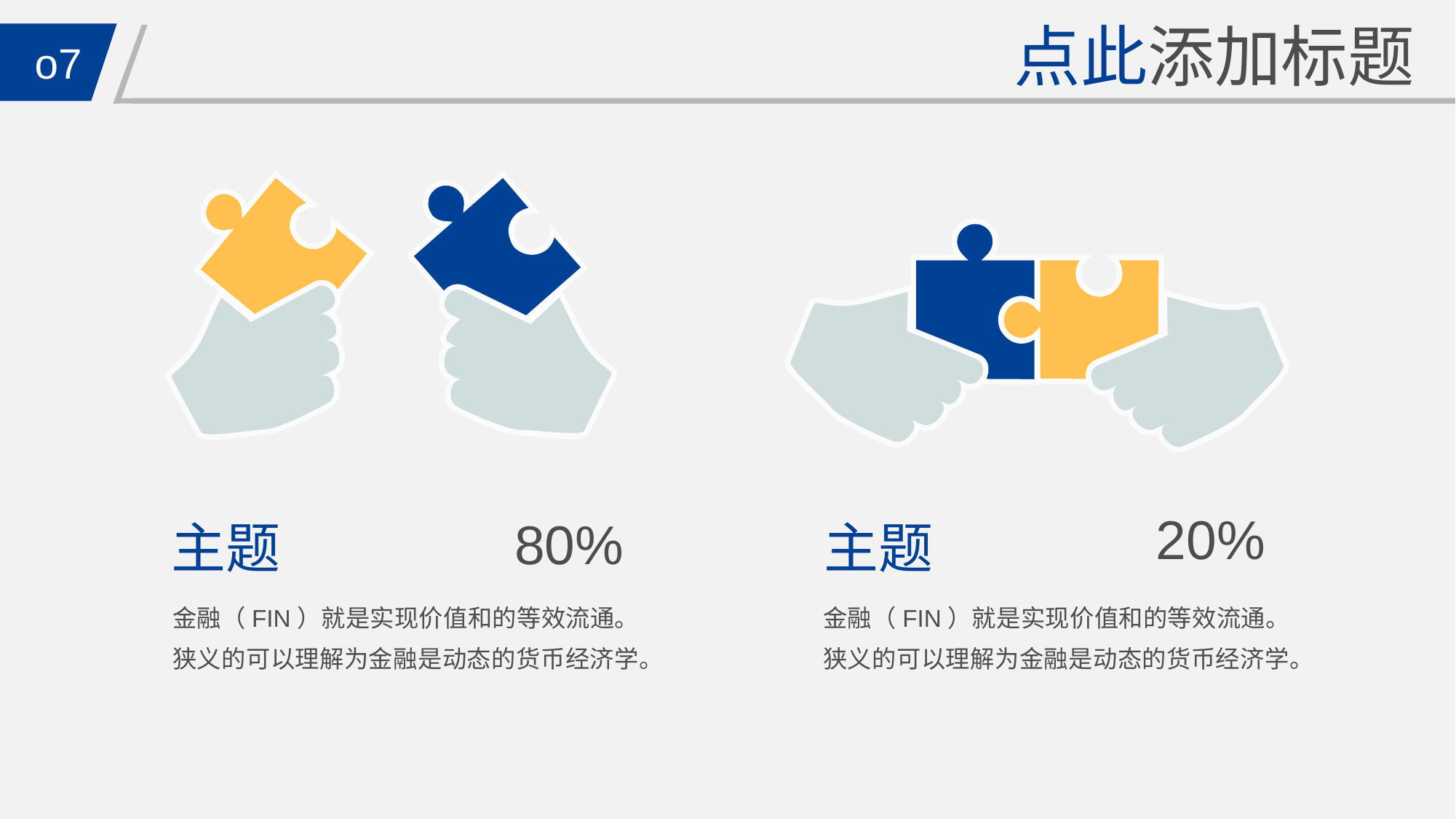

点此添加标题

o7

20%
80%
主题
主题
金融（FIN）就是实现价值和的等效流通。狭义的可以理解为金融是动态的货币经济学。
金融（FIN）就是实现价值和的等效流通。狭义的可以理解为金融是动态的货币经济学。